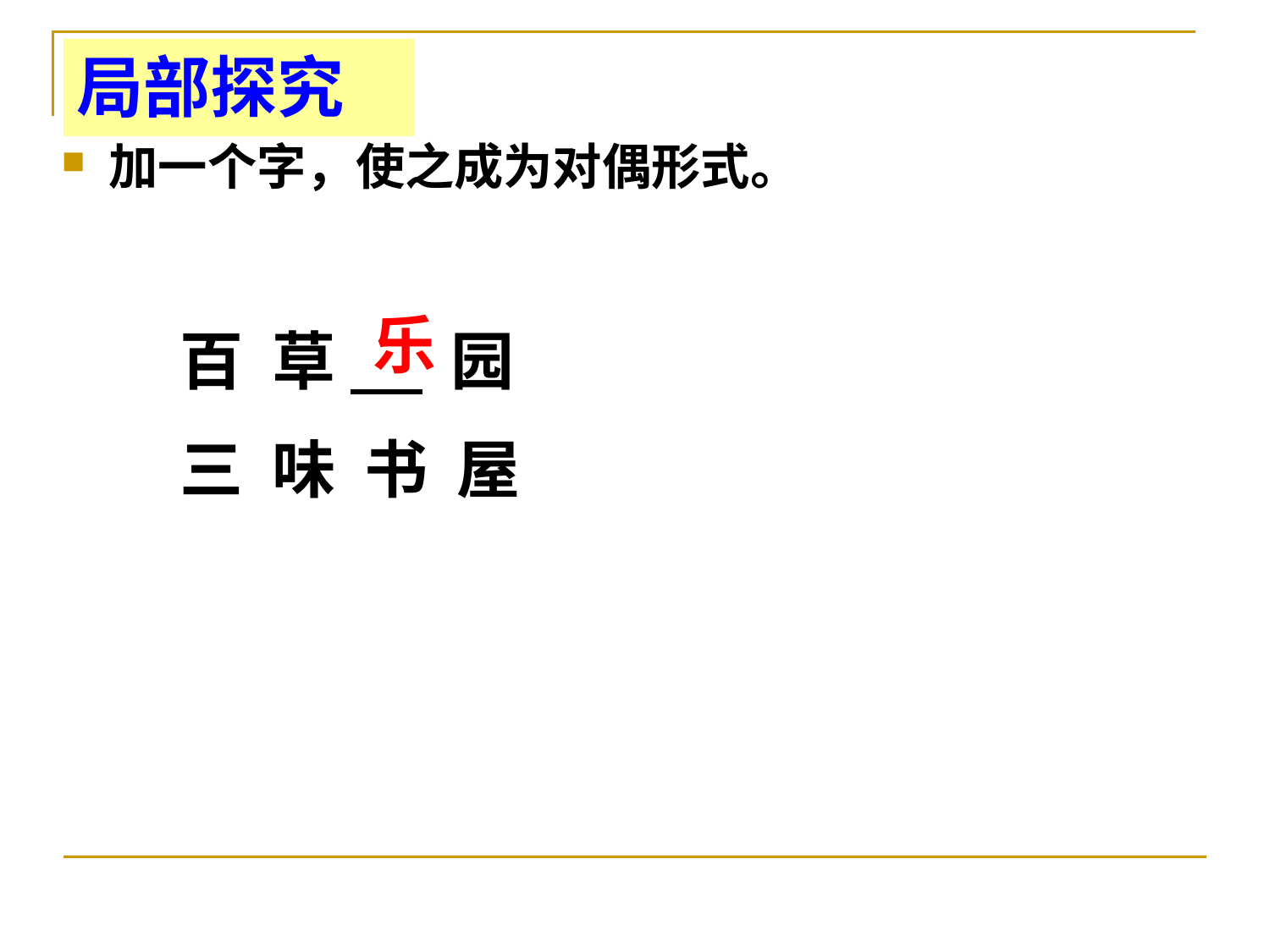

# 局部探究
加一个字，使之成为对偶形式。
乐
百  草        园
三  味  书  屋